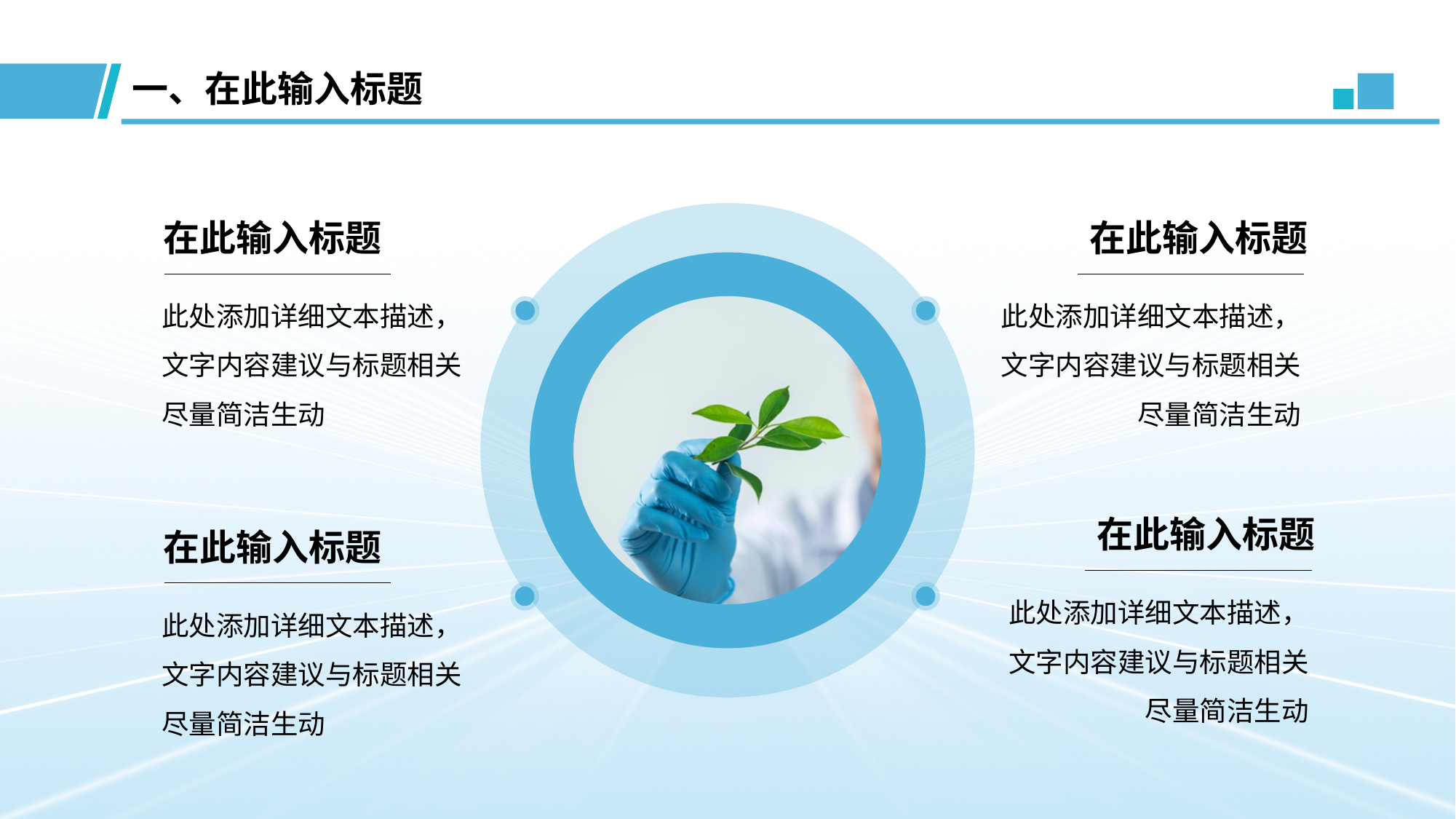

一、在此输入标题

在此输入标题
在此输入标题

此处添加详细文本描述，文字内容建议与标题相关尽量简洁生动
此处添加详细文本描述，文字内容建议与标题相关尽量简洁生动

在此输入标题
在此输入标题
此处添加详细文本描述，文字内容建议与标题相关尽量简洁生动

此处添加详细文本描述，文字内容建议与标题相关尽量简洁生动